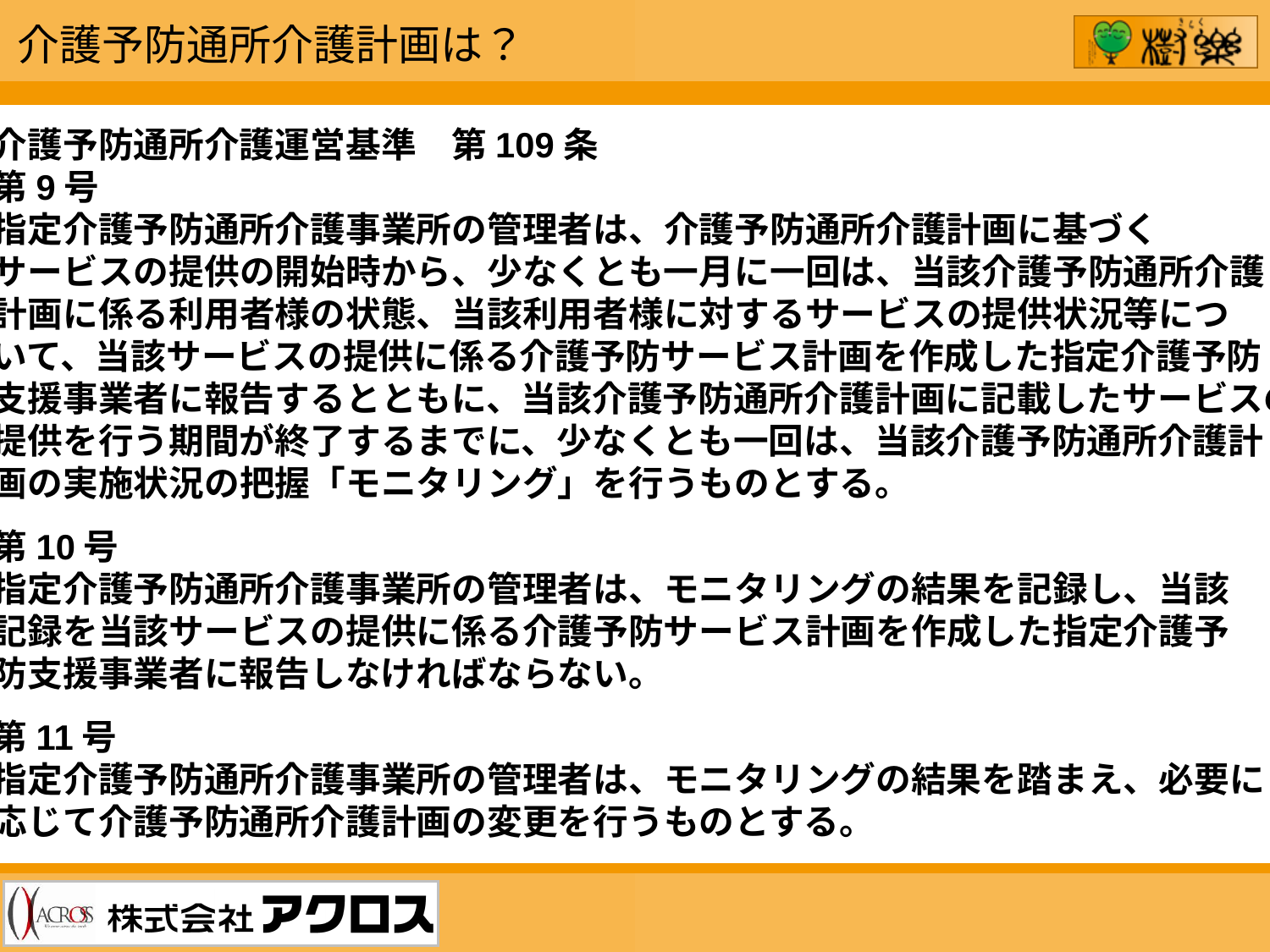

介護予防通所介護計画は？
介護予防通所介護運営基準　第109条
第9号
指定介護予防通所介護事業所の管理者は、介護予防通所介護計画に基づく
サービスの提供の開始時から、少なくとも一月に一回は、当該介護予防通所介護
計画に係る利用者様の状態、当該利用者様に対するサービスの提供状況等につ
いて、当該サービスの提供に係る介護予防サービス計画を作成した指定介護予防
支援事業者に報告するとともに、当該介護予防通所介護計画に記載したサービスの
提供を行う期間が終了するまでに、少なくとも一回は、当該介護予防通所介護計
画の実施状況の把握「モニタリング」を行うものとする。

第10号
指定介護予防通所介護事業所の管理者は、モニタリングの結果を記録し、当該
記録を当該サービスの提供に係る介護予防サービス計画を作成した指定介護予
防支援事業者に報告しなければならない。

第11号
指定介護予防通所介護事業所の管理者は、モニタリングの結果を踏まえ、必要に
応じて介護予防通所介護計画の変更を行うものとする。